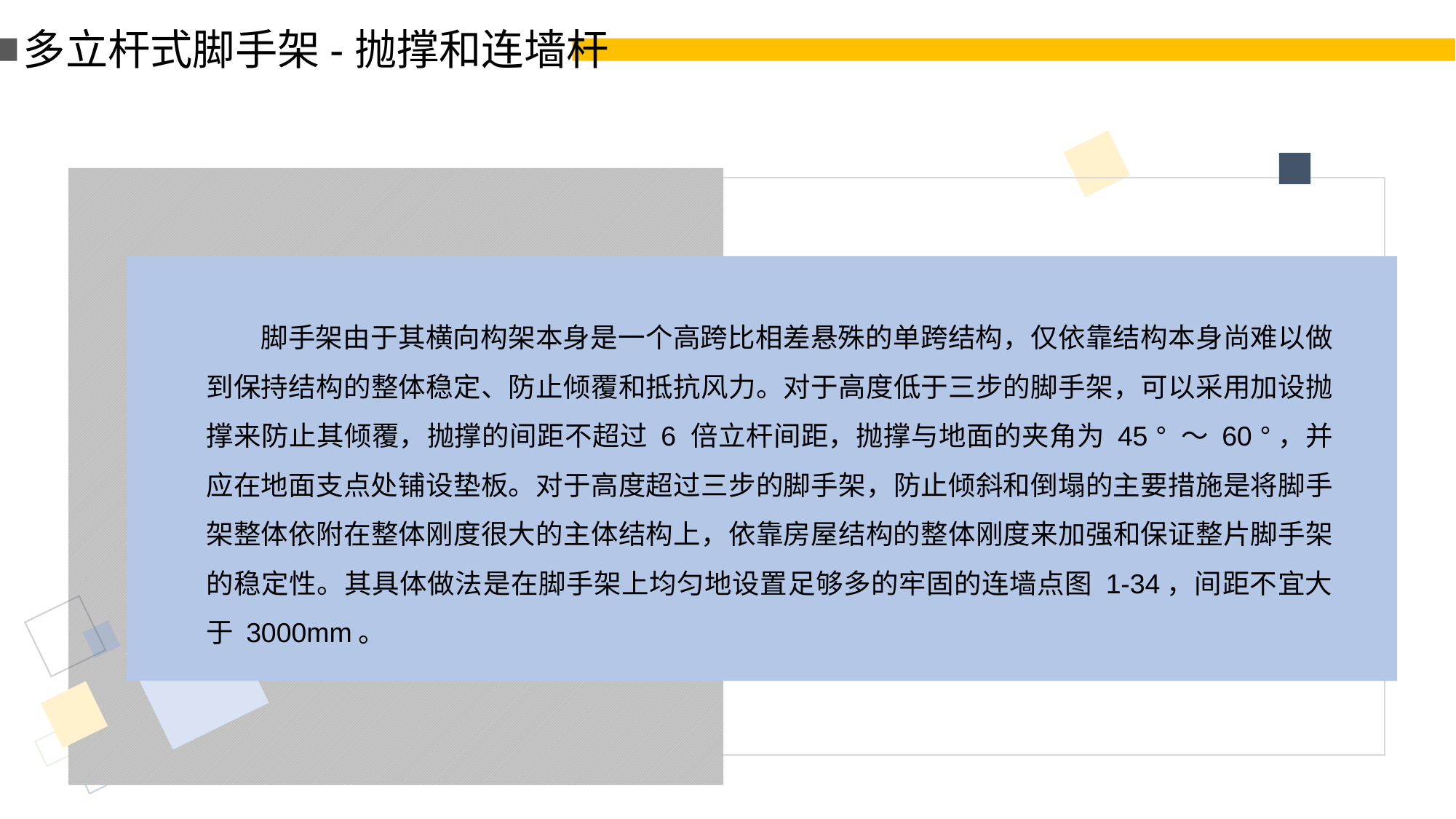

多立杆式脚手架-抛撑和连墙杆

脚手架由于其横向构架本身是一个高跨比相差悬殊的单跨结构，仅依靠结构本身尚难以做到保持结构的整体稳定、防止倾覆和抵抗风力。对于高度低于三步的脚手架，可以采用加设抛撑来防止其倾覆，抛撑的间距不超过 6 倍立杆间距，抛撑与地面的夹角为 45 ° ～ 60 °，并应在地面支点处铺设垫板。对于高度超过三步的脚手架，防止倾斜和倒塌的主要措施是将脚手架整体依附在整体刚度很大的主体结构上，依靠房屋结构的整体刚度来加强和保证整片脚手架的稳定性。其具体做法是在脚手架上均匀地设置足够多的牢固的连墙点图 1-34，间距不宜大于 3000mm。